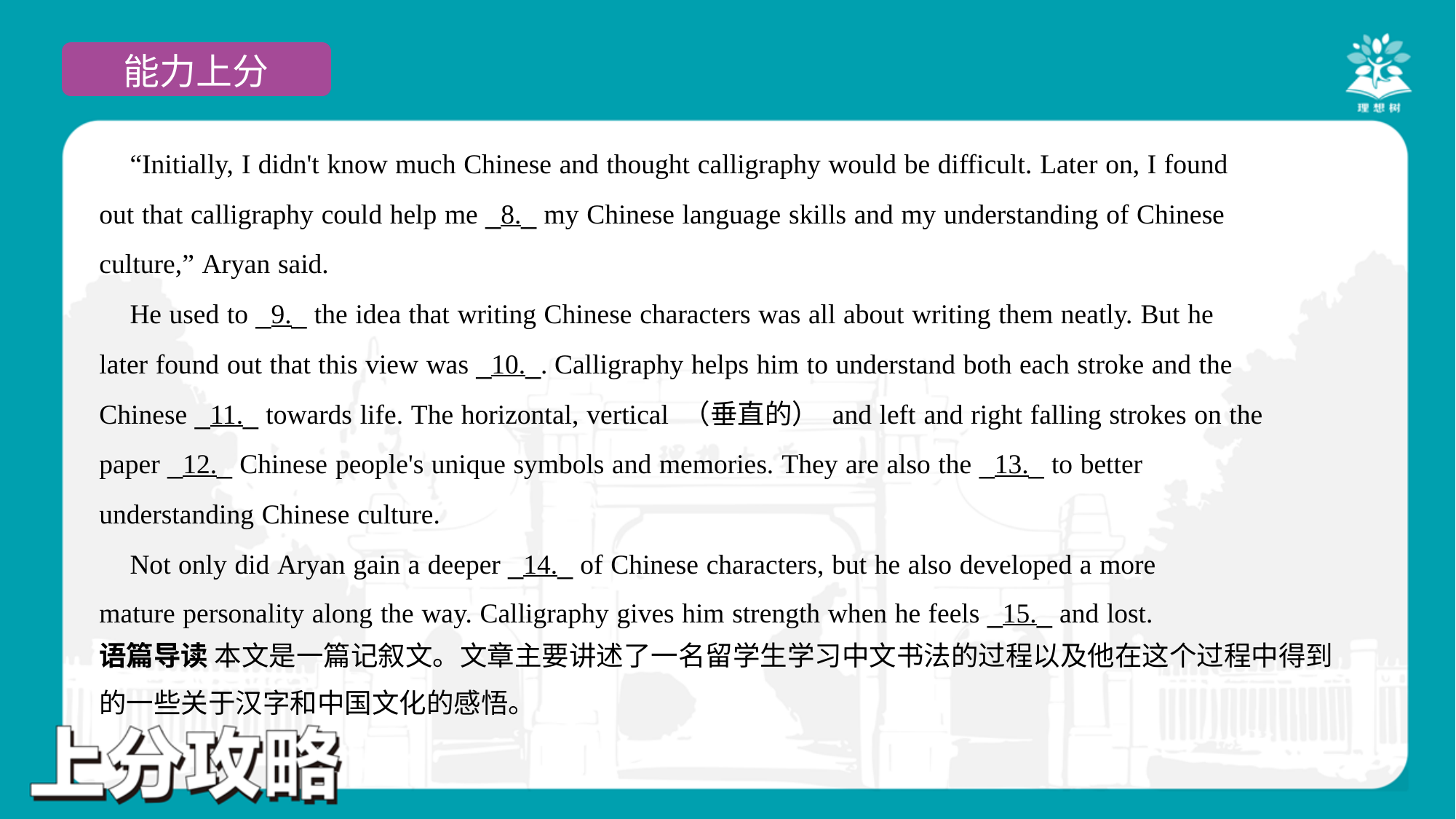

“Initially, I didn't know much Chinese and thought calligraphy would be difficult. Later on, I found
out that calligraphy could help me _8._ my Chinese language skills and my understanding of Chinese
culture,” Aryan said.
    He used to _9._ the idea that writing Chinese characters was all about writing them neatly. But he
later found out that this view was _10._. Calligraphy helps him to understand both each stroke and the
Chinese _11._ towards life. The horizontal, vertical （垂直的） and left and right falling strokes on the
paper _12._ Chinese people's unique symbols and memories. They are also the _13._ to better
understanding Chinese culture.
    Not only did Aryan gain a deeper _14._ of Chinese characters, but he also developed a more
mature personality along the way. Calligraphy gives him strength when he feels _15._ and lost.#7
语篇导读 本文是一篇记叙文。文章主要讲述了一名留学生学习中文书法的过程以及他在这个过程中得到
的一些关于汉字和中国文化的感悟。